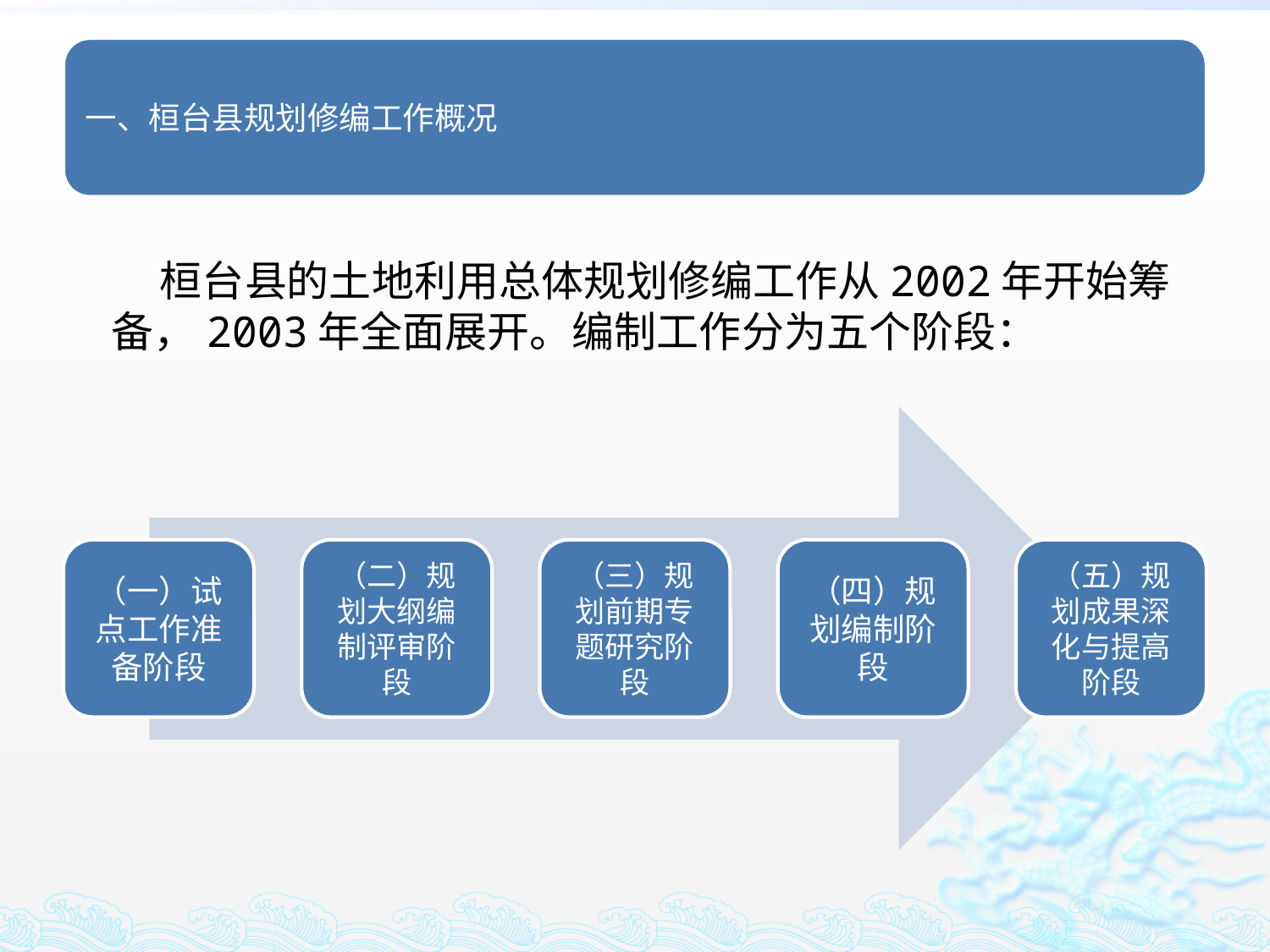

一、桓台县规划修编工作概况
    桓台县的土地利用总体规划修编工作从2002年开始筹备，2003年全面展开。编制工作分为五个阶段：

（一）试点工作准备阶段
（二）规划大纲编制评审阶段
（三）规划前期专题研究阶段
（四）规划编制阶段
（五）规划成果深化与提高阶段